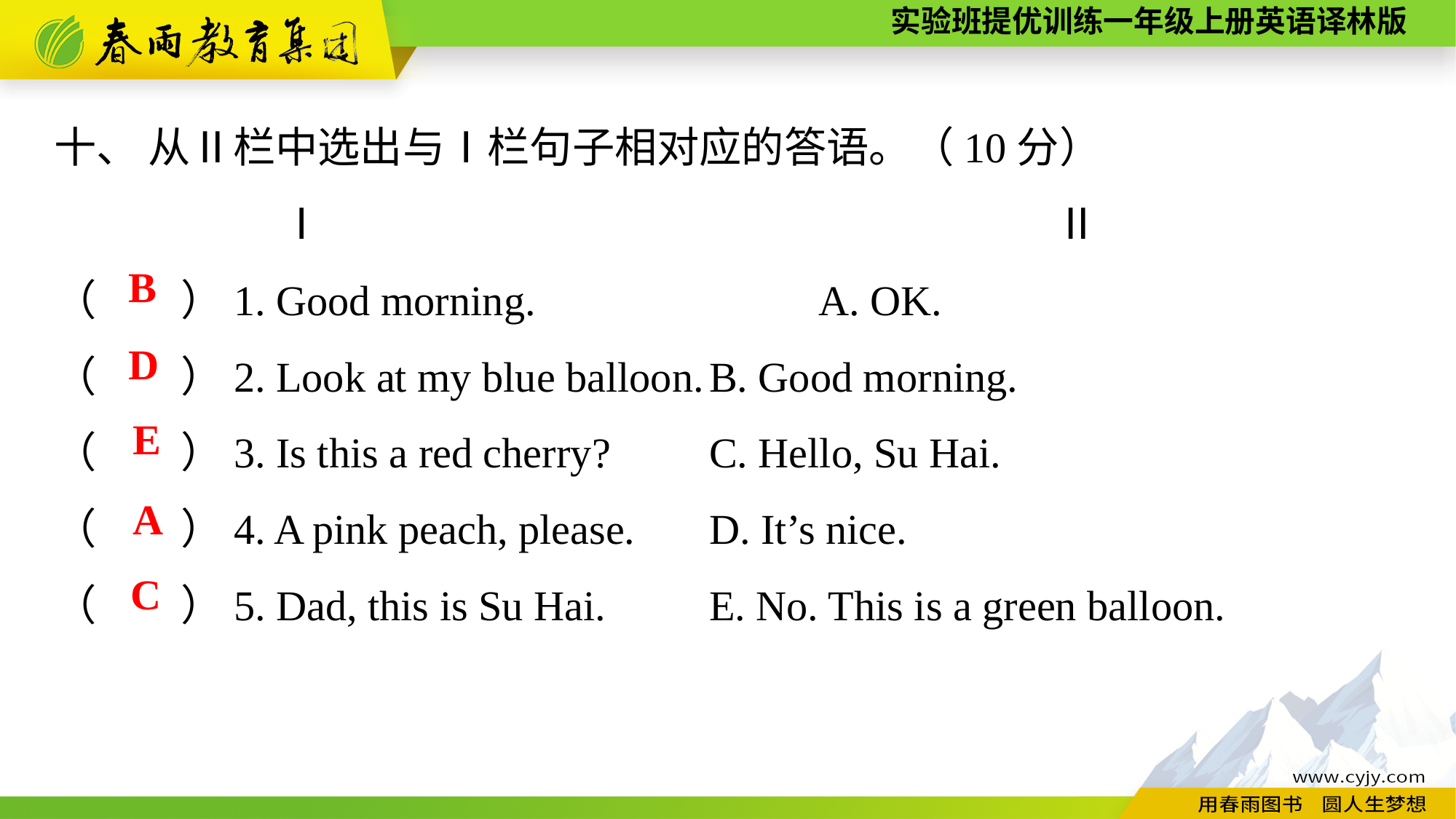

十、 从Ⅱ栏中选出与Ⅰ栏句子相对应的答语。（10分）
                        Ⅰ　　　　　　　　　　　　		  Ⅱ
（　　）1. Good morning.　　　　	A. OK.
（　　）2. Look at my blue balloon.	B. Good morning.
（　　）3. Is this a red cherry?	C. Hello, Su Hai.
（　　）4. A pink peach, please.	D. It’s nice.
（　　）5. Dad, this is Su Hai.	E. No. This is a green balloon.
B
D
E
A
 C